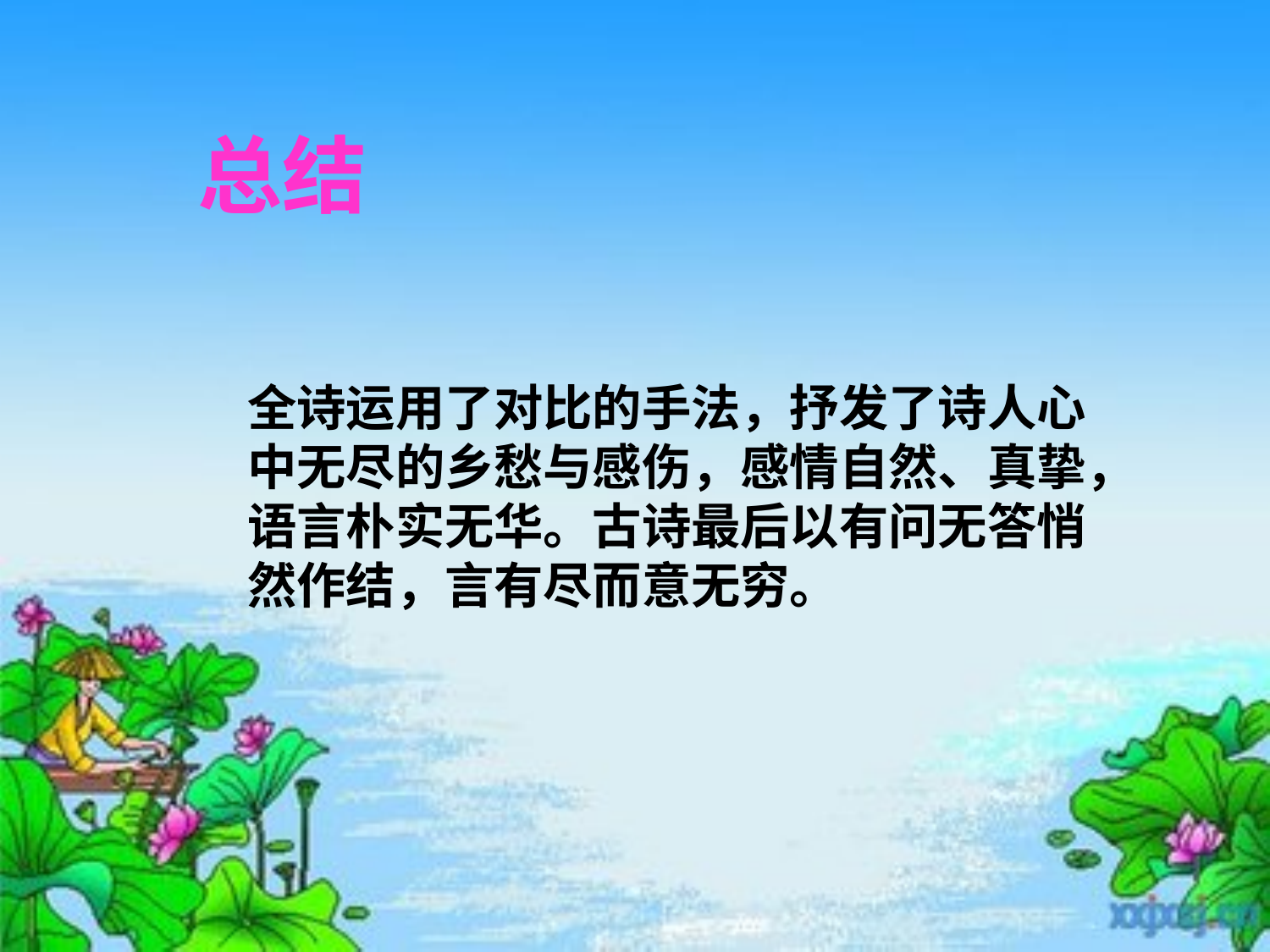

总结

全诗运用了对比的手法，抒发了诗人心中无尽的乡愁与感伤，感情自然、真挚，语言朴实无华。古诗最后以有问无答悄然作结，言有尽而意无穷。